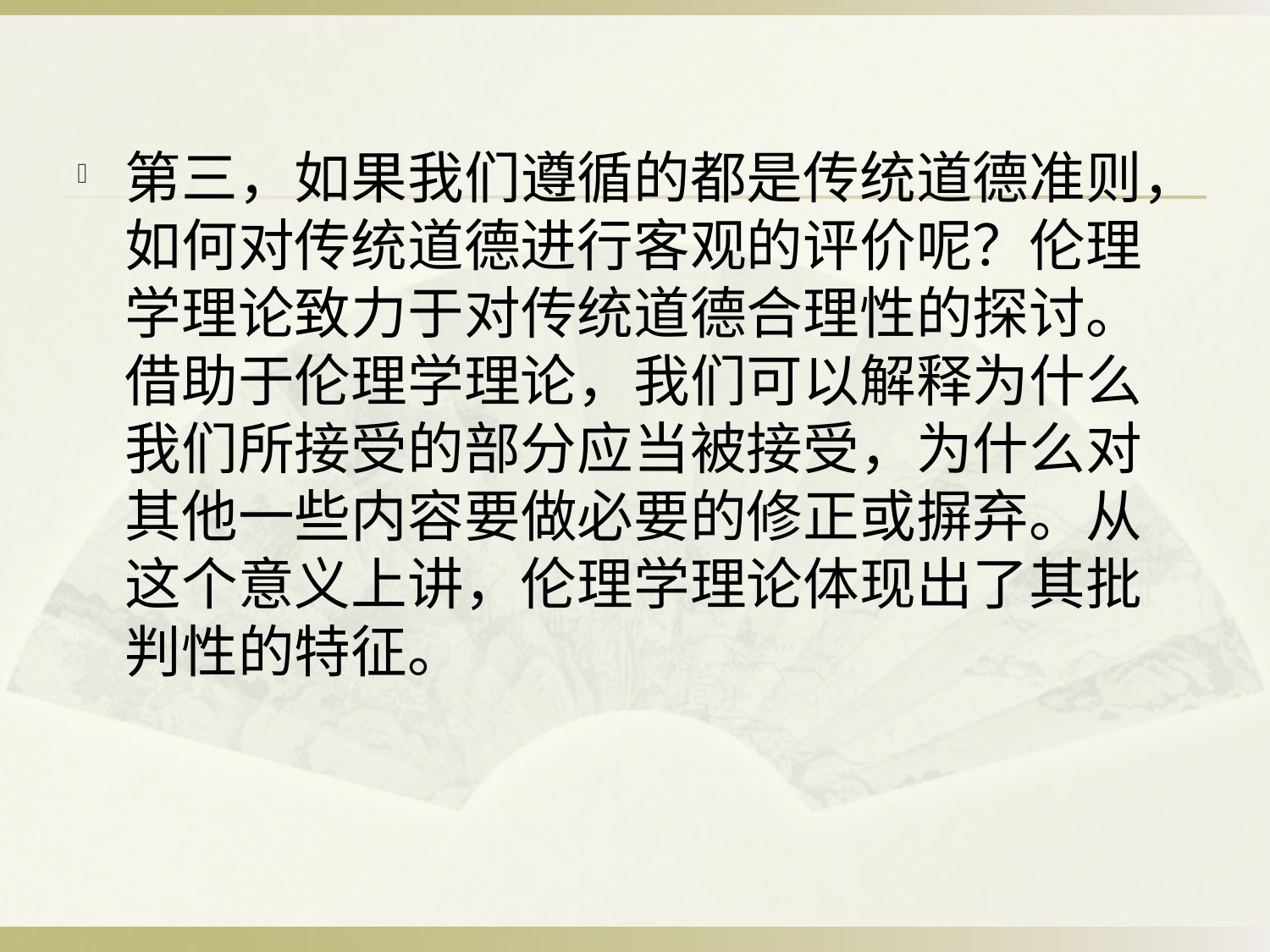

第三，如果我们遵循的都是传统道德准则，如何对传统道德进行客观的评价呢？伦理学理论致力于对传统道德合理性的探讨。借助于伦理学理论，我们可以解释为什么我们所接受的部分应当被接受，为什么对其他一些内容要做必要的修正或摒弃。从这个意义上讲，伦理学理论体现出了其批判性的特征。